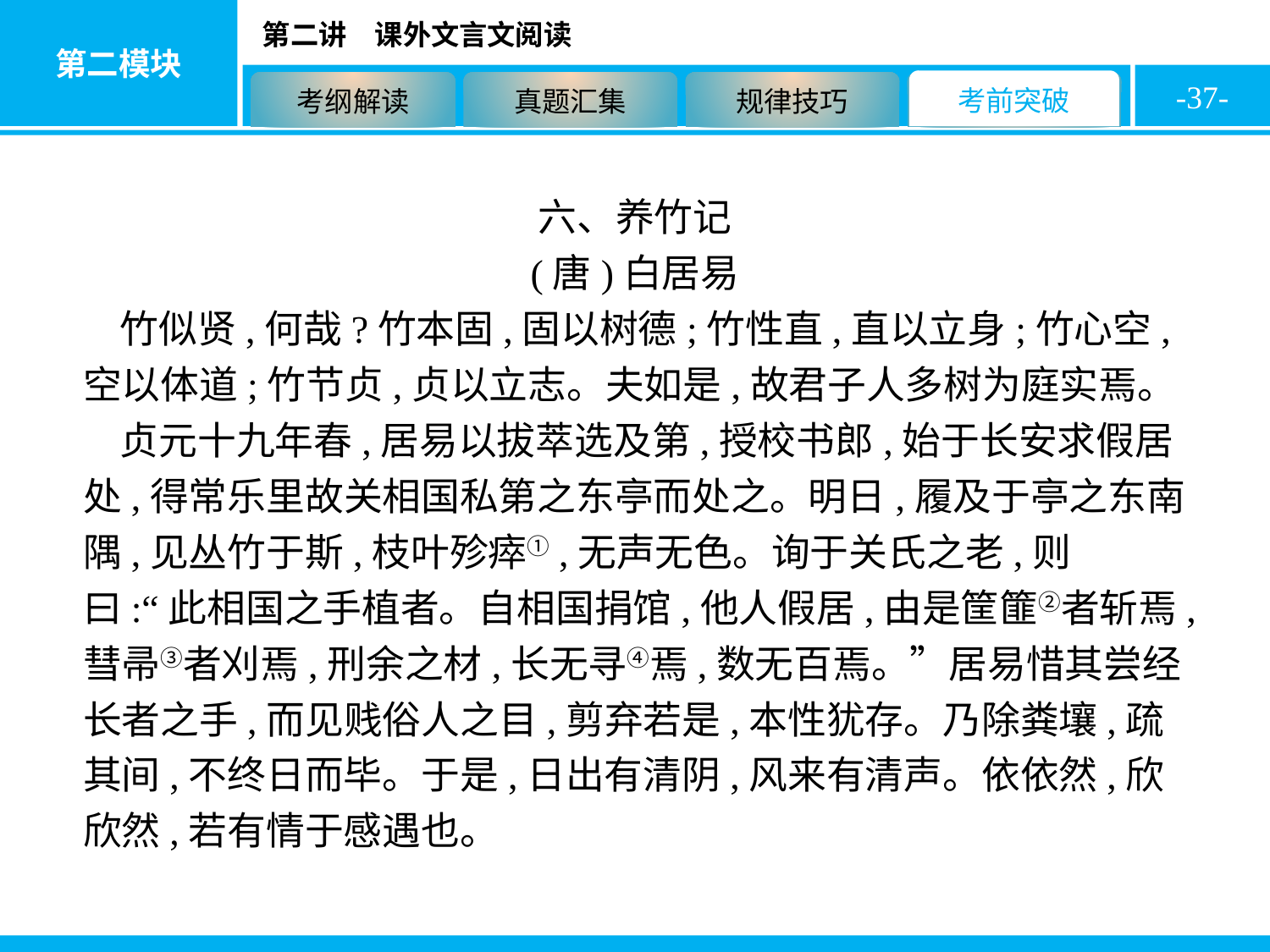

-37-
六、养竹记
(唐)白居易
竹似贤,何哉?竹本固,固以树德;竹性直,直以立身;竹心空,空以体道;竹节贞,贞以立志。夫如是,故君子人多树为庭实焉。
贞元十九年春,居易以拔萃选及第,授校书郎,始于长安求假居处,得常乐里故关相国私第之东亭而处之。明日,履及于亭之东南隅,见丛竹于斯,枝叶殄瘁①,无声无色。询于关氏之老,则曰:“此相国之手植者。自相国捐馆,他人假居,由是筐篚②者斩焉,彗帚③者刈焉,刑余之材,长无寻④焉,数无百焉。”居易惜其尝经长者之手,而见贱俗人之目,剪弃若是,本性犹存。乃除粪壤,疏其间,不终日而毕。于是,日出有清阴,风来有清声。依依然,欣欣然,若有情于感遇也。